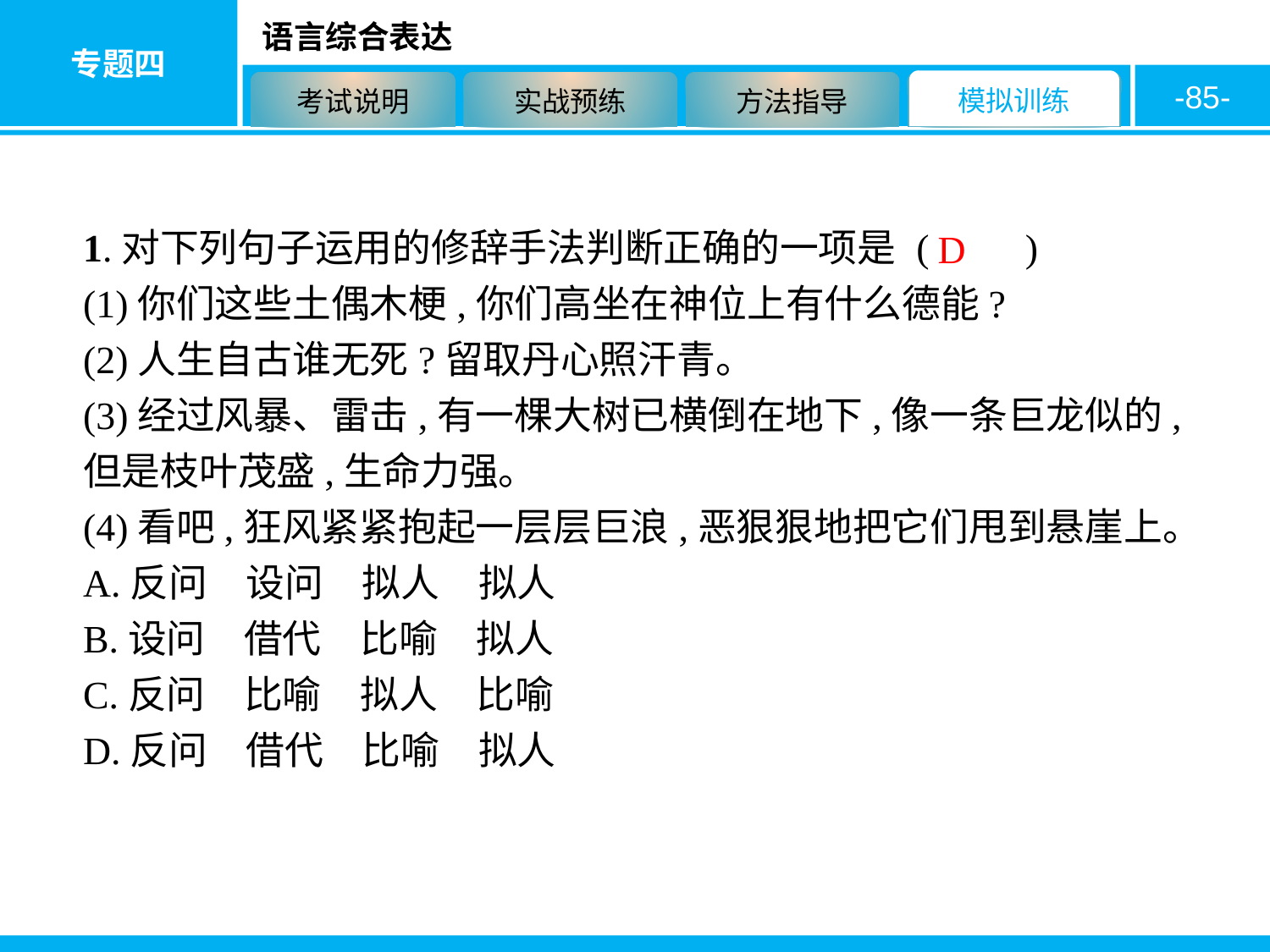

-85-
1.对下列句子运用的修辞手法判断正确的一项是 (　　)
(1)你们这些土偶木梗,你们高坐在神位上有什么德能?
(2)人生自古谁无死?留取丹心照汗青。
(3)经过风暴、雷击,有一棵大树已横倒在地下,像一条巨龙似的,但是枝叶茂盛,生命力强。
(4)看吧,狂风紧紧抱起一层层巨浪,恶狠狠地把它们甩到悬崖上。
A.反问　设问　拟人　拟人
B.设问　借代　比喻　拟人
C.反问　比喻　拟人　比喻
D.反问　借代　比喻　拟人
D